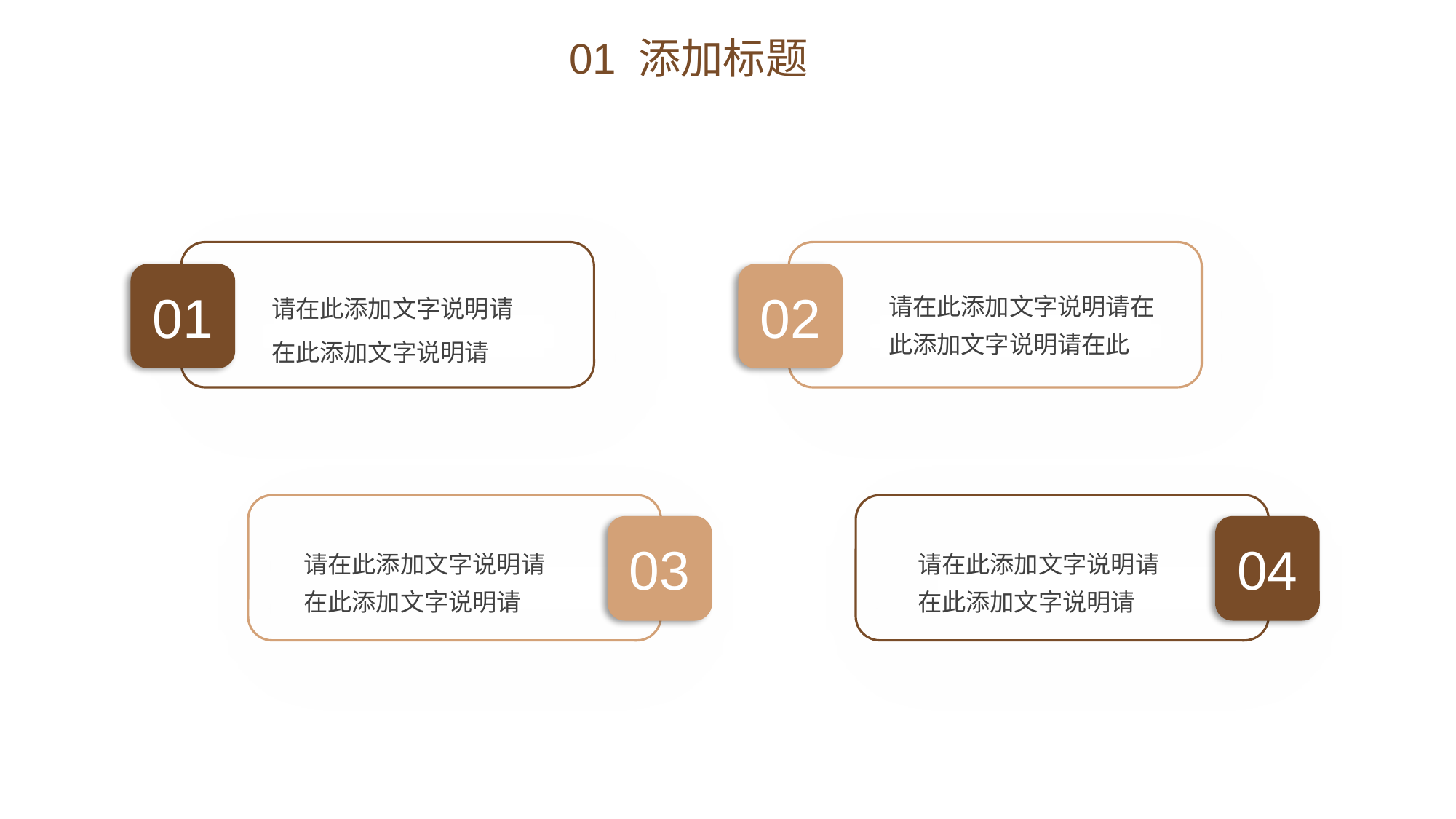

01 添加标题
https://www.ypppt.com/

01
请在此添加文字说明请在此添加文字说明请

02
请在此添加文字说明请在此添加文字说明请在此

03
请在此添加文字说明请在此添加文字说明请

04
请在此添加文字说明请在此添加文字说明请